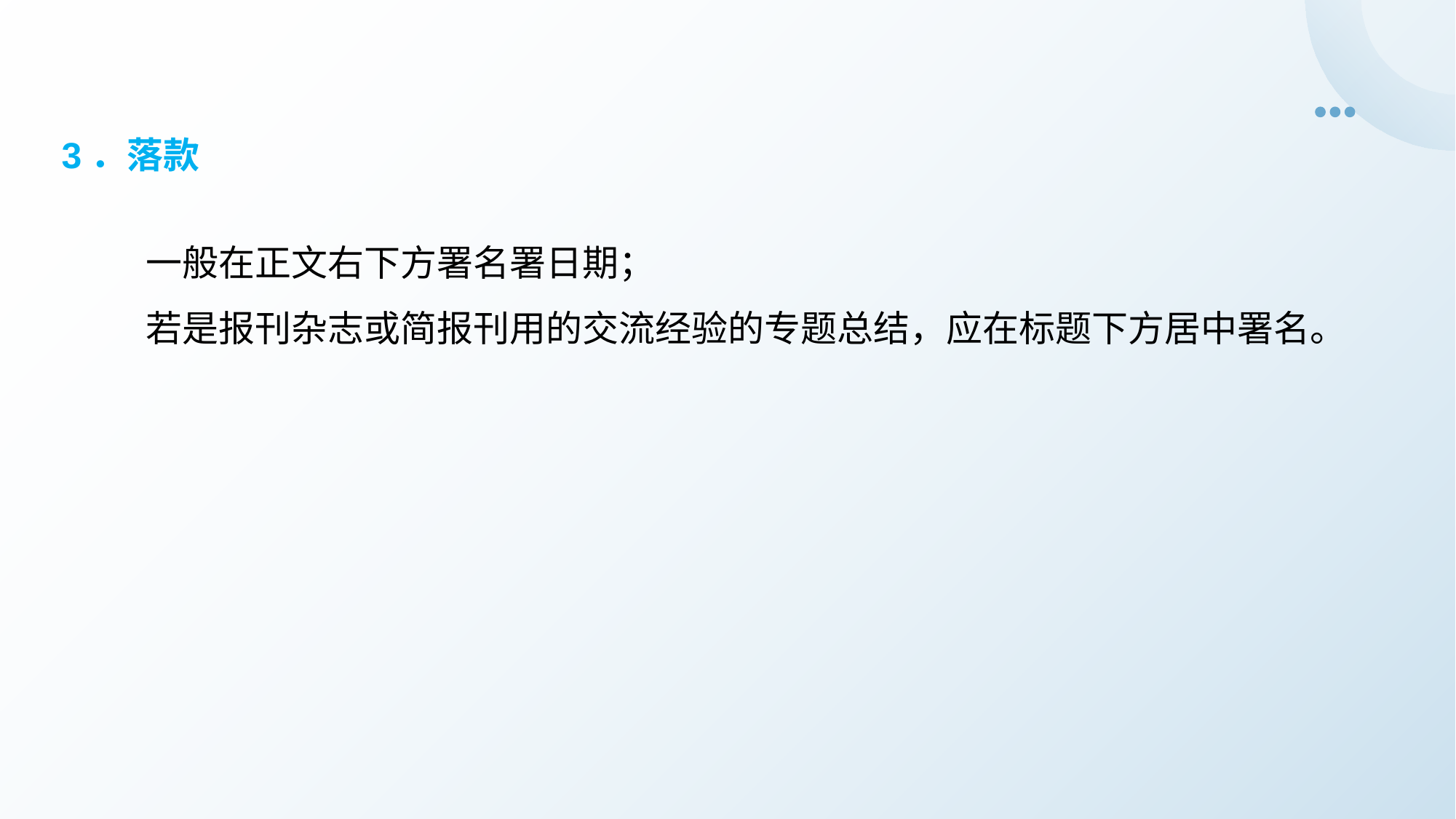

3．落款
一般在正文右下方署名署日期；
若是报刊杂志或简报刊用的交流经验的专题总结，应在标题下方居中署名。